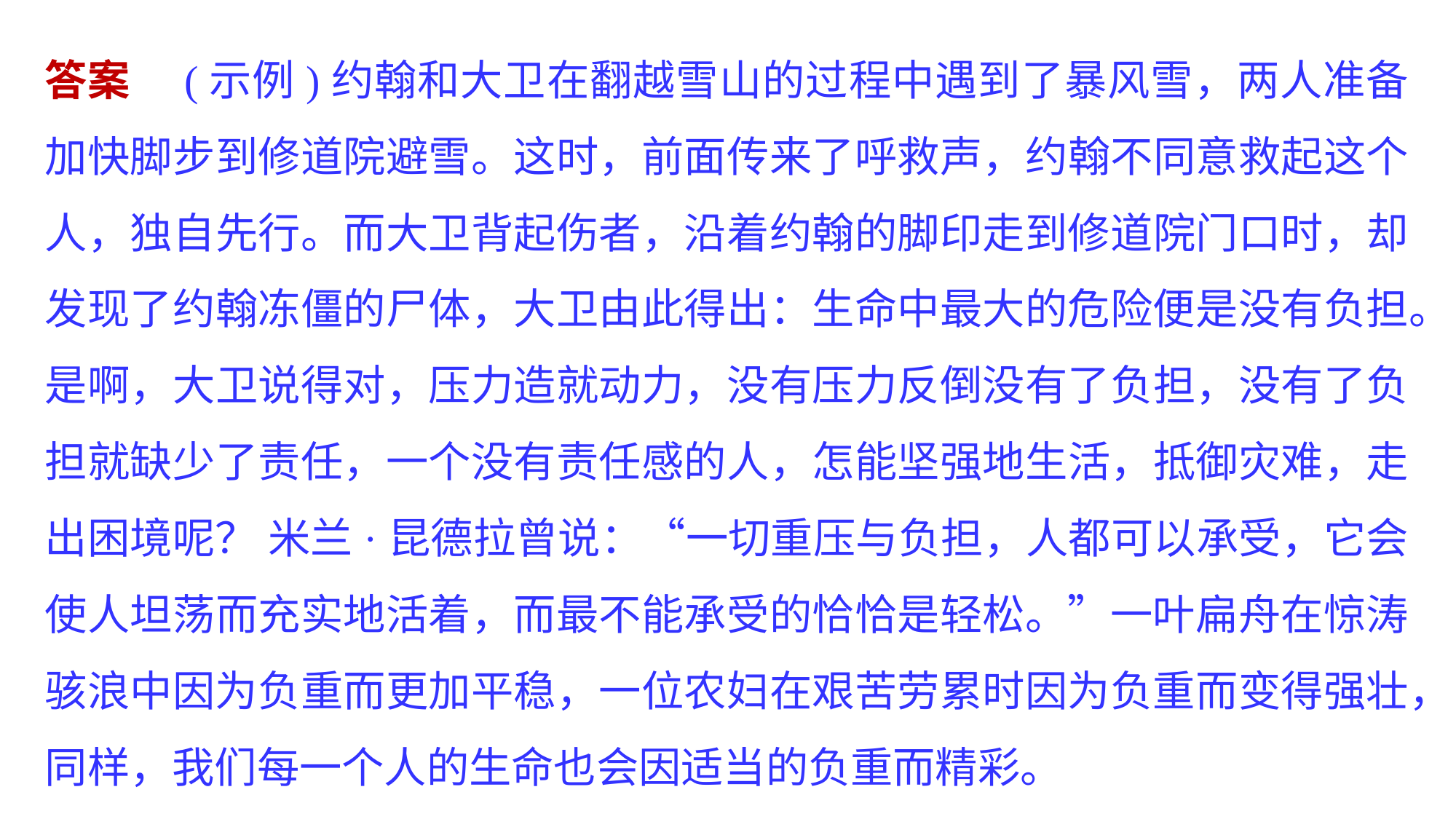

答案　(示例)约翰和大卫在翻越雪山的过程中遇到了暴风雪，两人准备加快脚步到修道院避雪。这时，前面传来了呼救声，约翰不同意救起这个人，独自先行。而大卫背起伤者，沿着约翰的脚印走到修道院门口时，却发现了约翰冻僵的尸体，大卫由此得出：生命中最大的危险便是没有负担。是啊，大卫说得对，压力造就动力，没有压力反倒没有了负担，没有了负担就缺少了责任，一个没有责任感的人，怎能坚强地生活，抵御灾难，走出困境呢？ 米兰·昆德拉曾说：“一切重压与负担，人都可以承受，它会使人坦荡而充实地活着，而最不能承受的恰恰是轻松。”一叶扁舟在惊涛骇浪中因为负重而更加平稳，一位农妇在艰苦劳累时因为负重而变得强壮，同样，我们每一个人的生命也会因适当的负重而精彩。